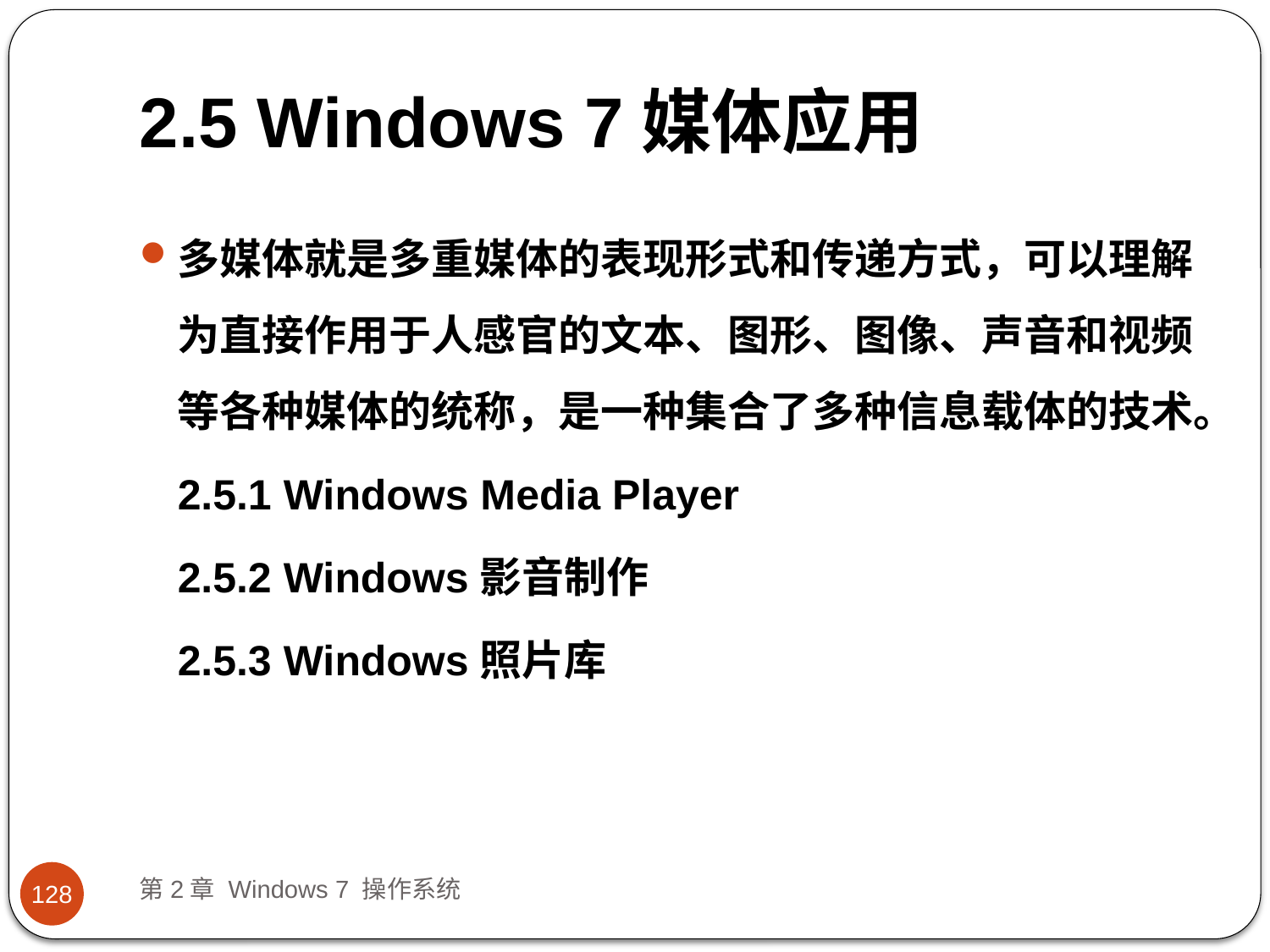

# 2.5 Windows 7媒体应用
多媒体就是多重媒体的表现形式和传递方式，可以理解为直接作用于人感官的文本、图形、图像、声音和视频等各种媒体的统称，是一种集合了多种信息载体的技术。
2.5.1 Windows Media Player
2.5.2 Windows影音制作
2.5.3 Windows照片库

第2章 Windows 7 操作系统
128